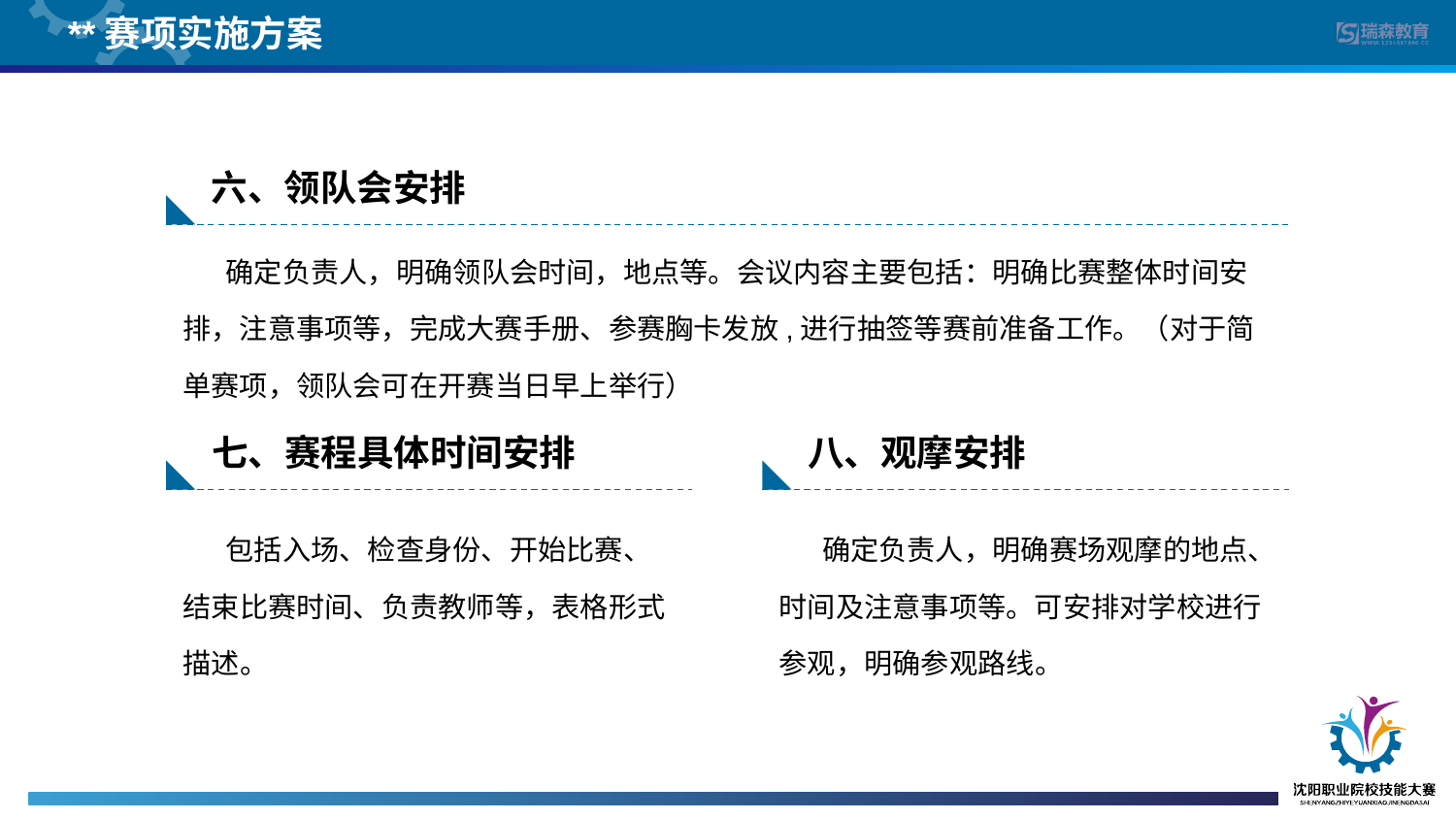

**赛项实施方案
六、领队会安排

确定负责人，明确领队会时间，地点等。会议内容主要包括：明确比赛整体时间安排，注意事项等，完成大赛手册、参赛胸卡发放,进行抽签等赛前准备工作。（对于简单赛项，领队会可在开赛当日早上举行）
七、赛程具体时间安排
八、观摩安排

包括入场、检查身份、开始比赛、结束比赛时间、负责教师等，表格形式描述。
确定负责人，明确赛场观摩的地点、时间及注意事项等。可安排对学校进行参观，明确参观路线。